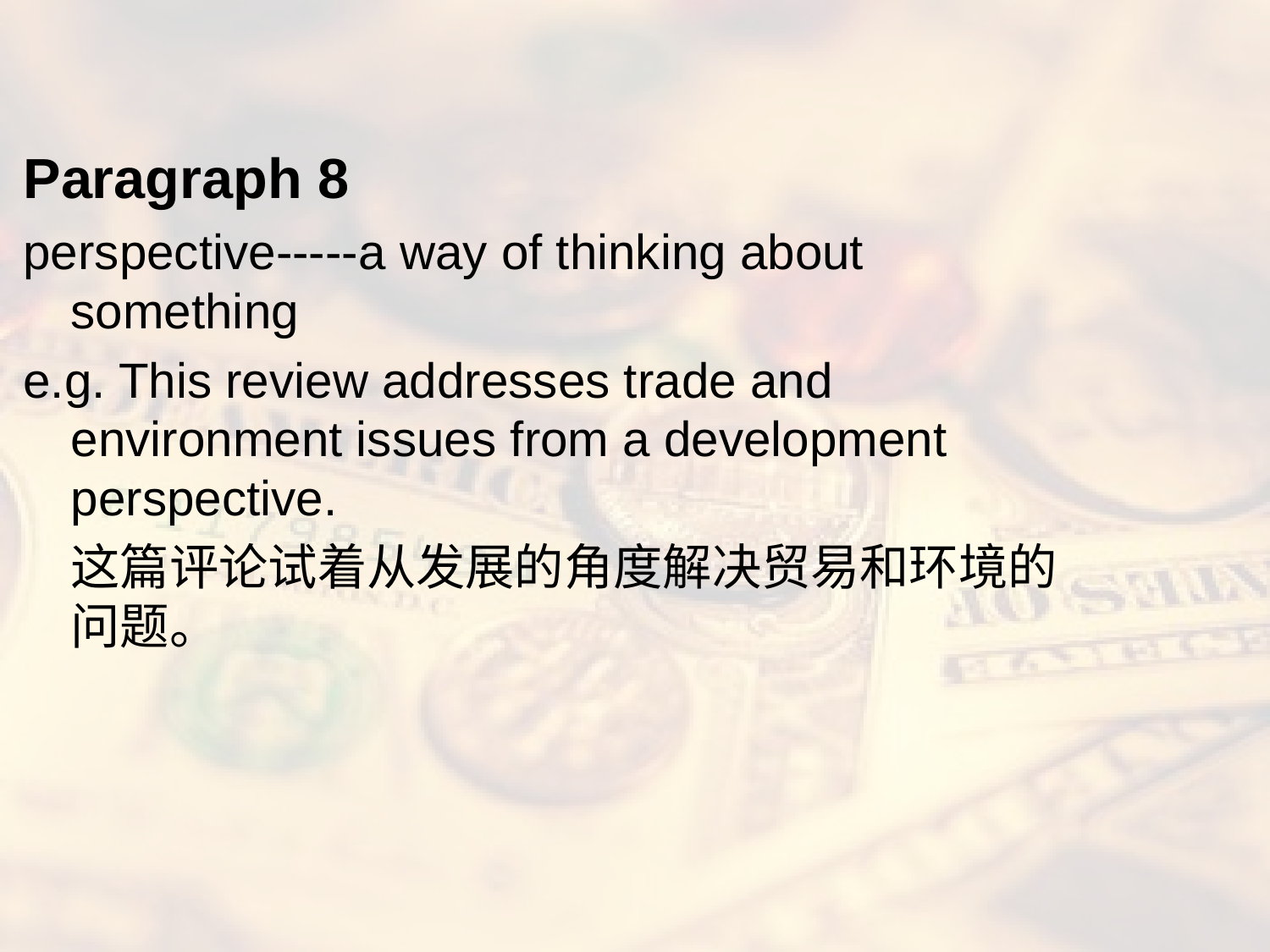

#
Paragraph 8
perspective-----a way of thinking about something
e.g. This review addresses trade and environment issues from a development perspective.
	这篇评论试着从发展的角度解决贸易和环境的问题。